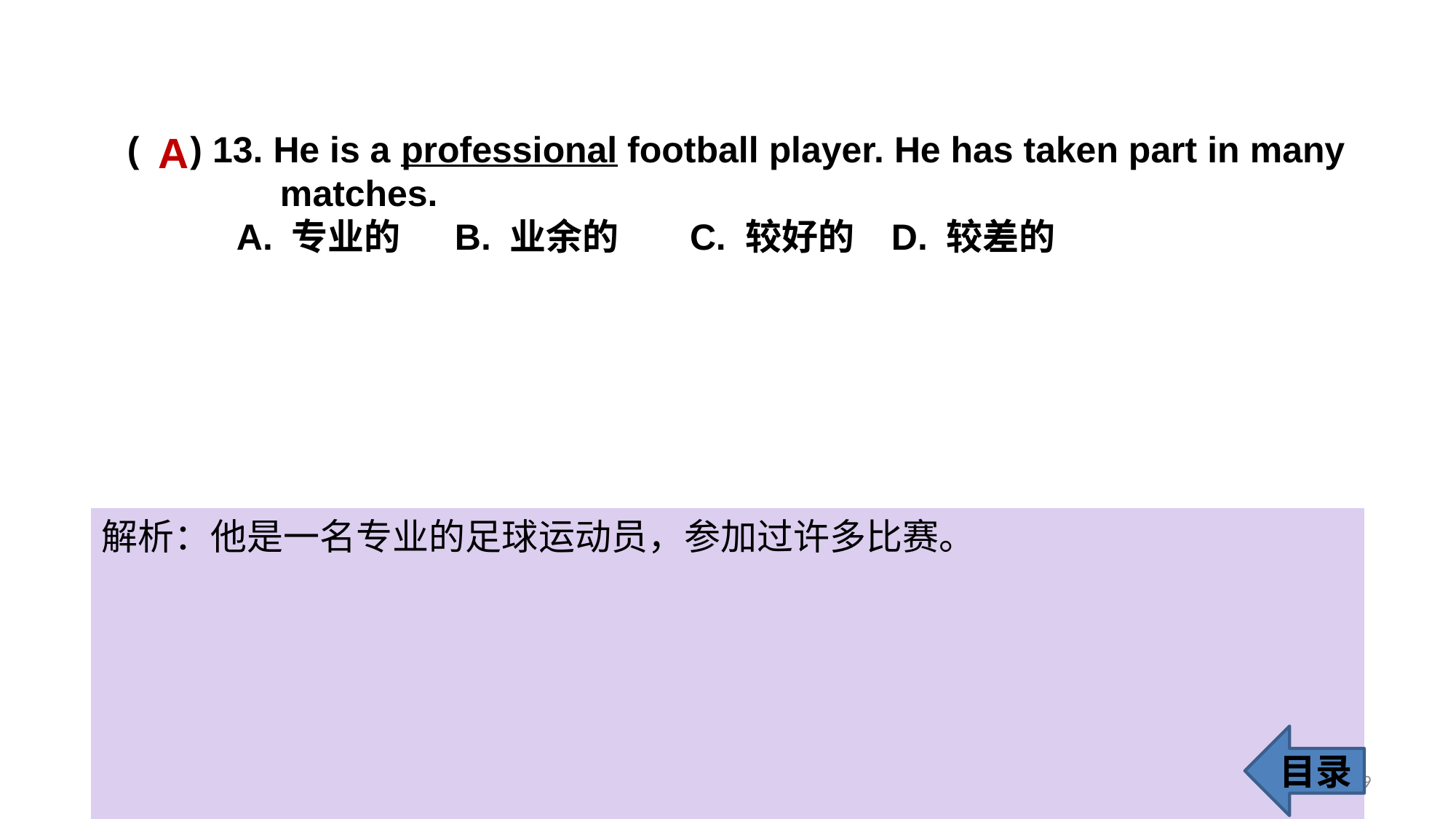

A
(     ) 13. He is a professional football player. He has taken part in many
               matches.
	A. 专业的 	B. 业余的	 C. 较好的 	D. 较差的

解析：他是一名专业的足球运动员，参加过许多比赛。
目录
19